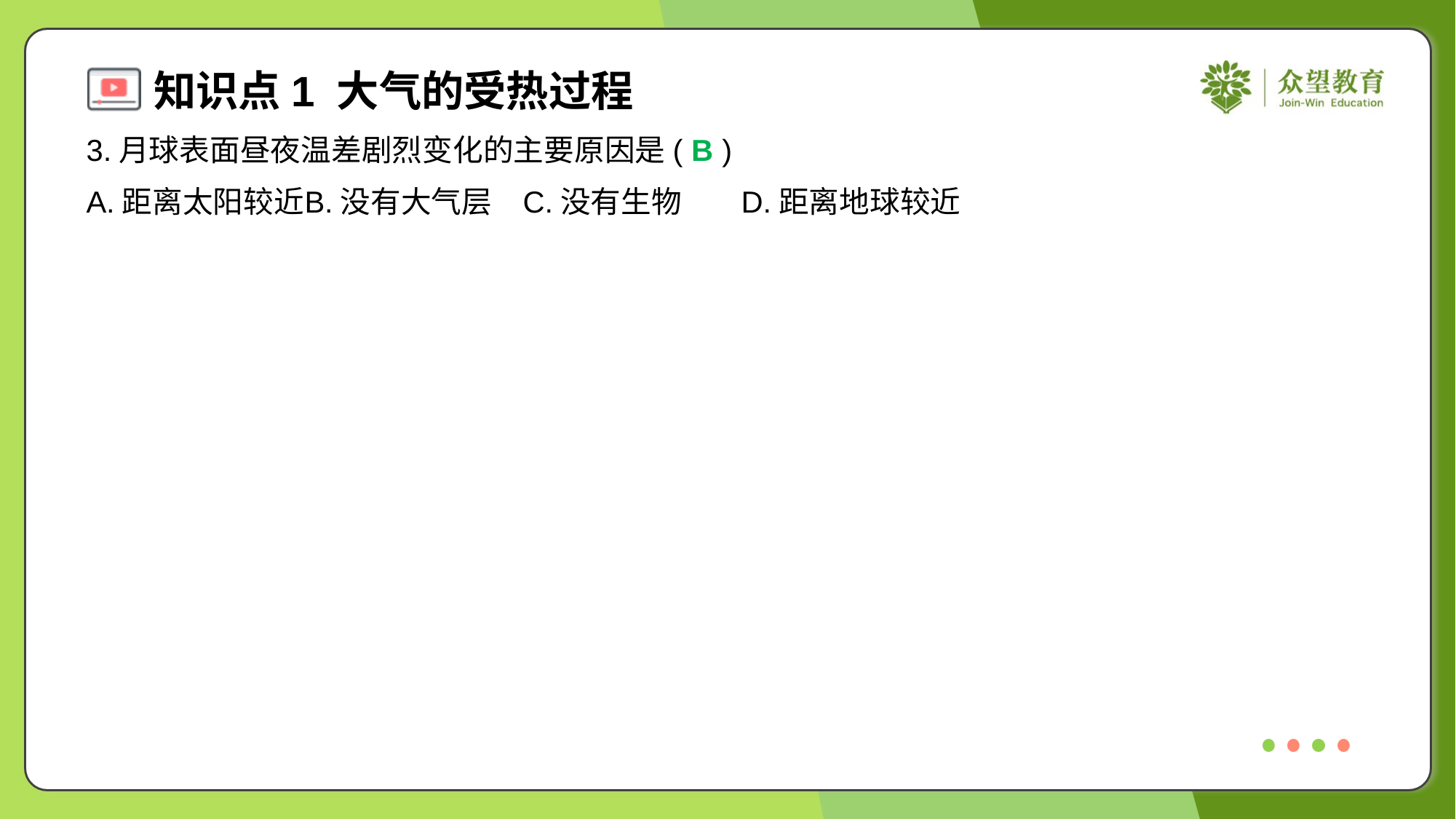

3.月球表面昼夜温差剧烈变化的主要原因是(     )
B
A.距离太阳较近	B.没有大气层	C.没有生物	D.距离地球较近